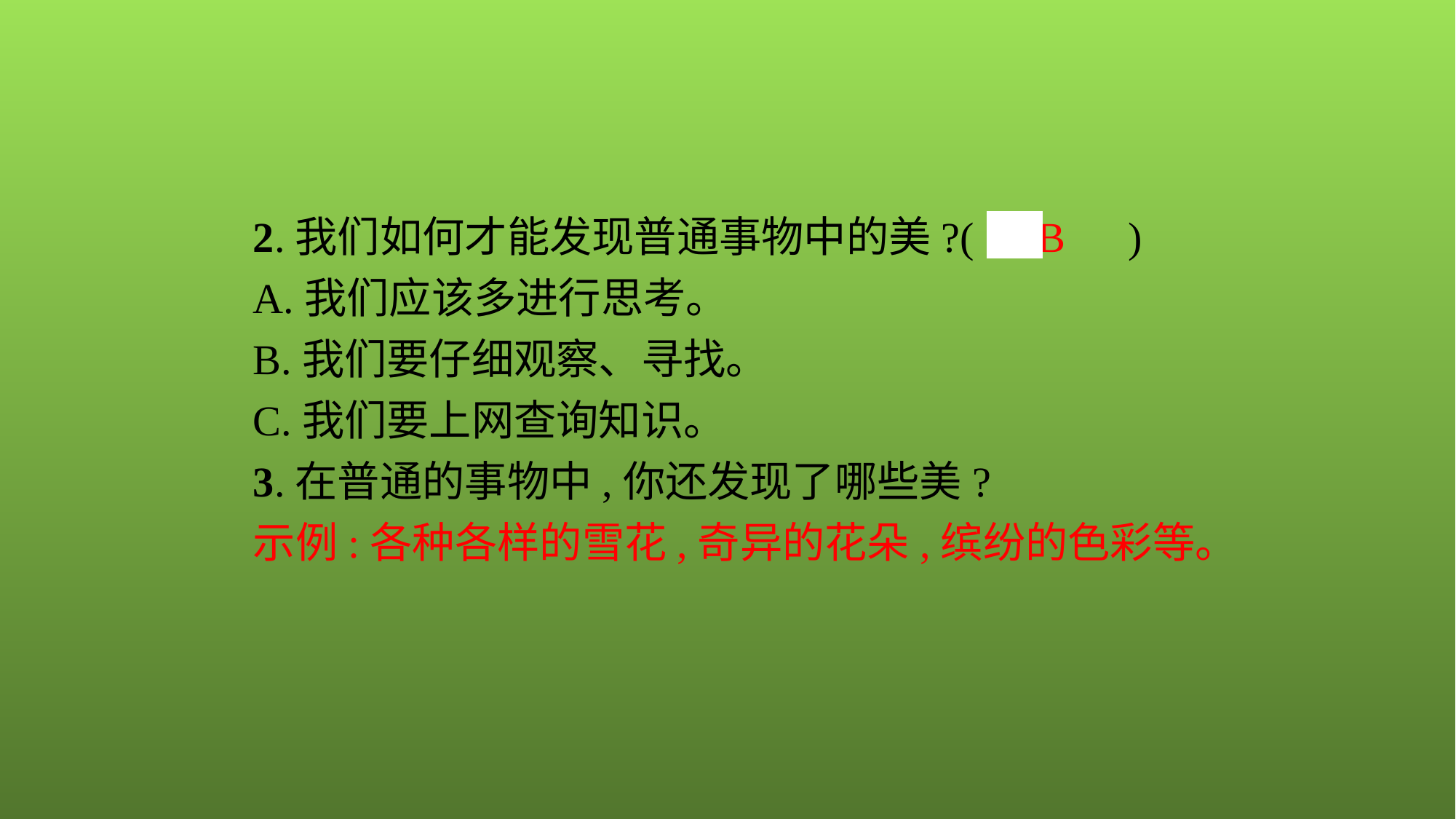

2.我们如何才能发现普通事物中的美?(　B　)
A.我们应该多进行思考。
B.我们要仔细观察、寻找。
C.我们要上网查询知识。
3.在普通的事物中,你还发现了哪些美?
示例:各种各样的雪花,奇异的花朵,缤纷的色彩等。